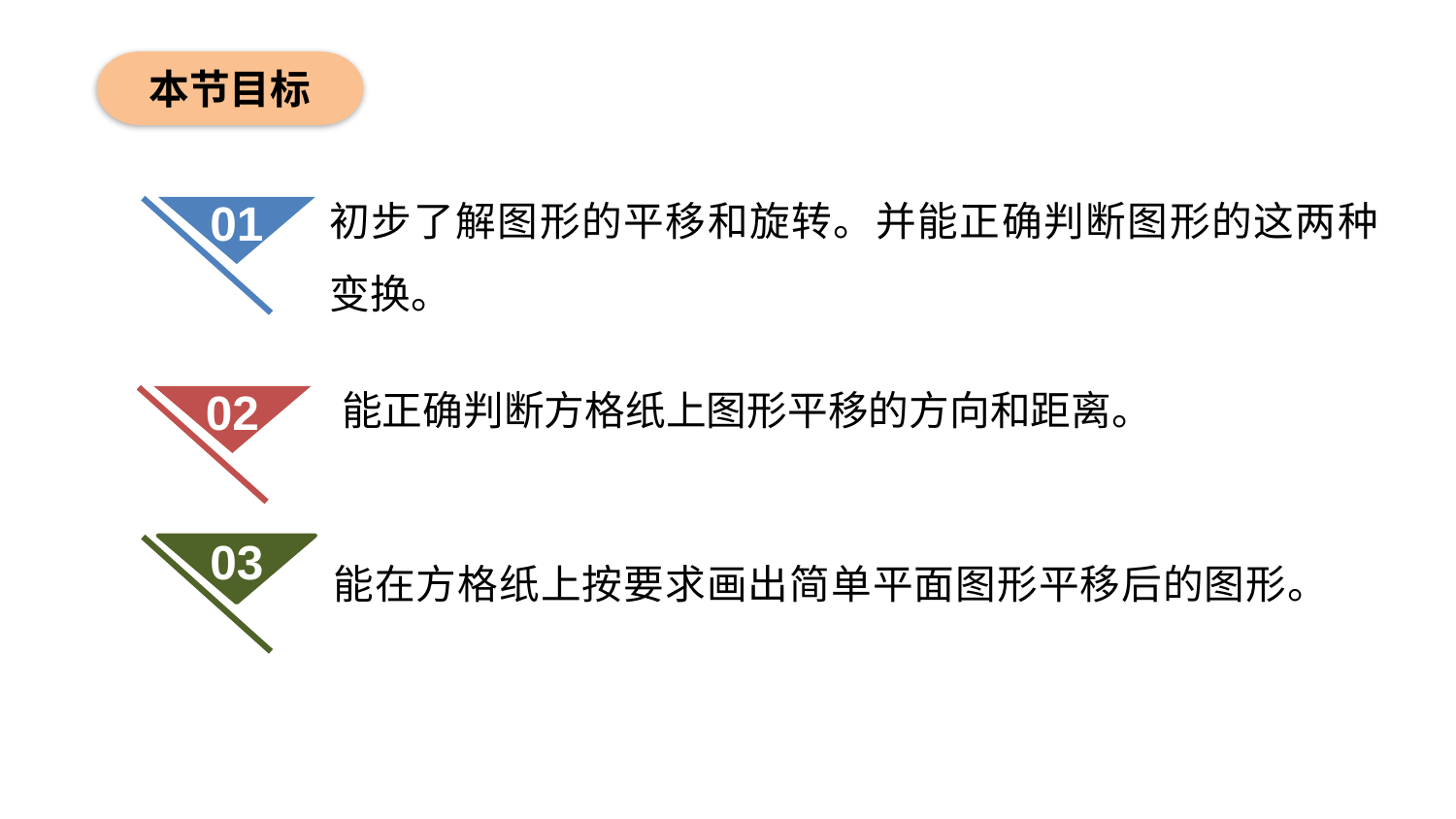

本节目标
初步了解图形的平移和旋转。并能正确判断图形的这两种变换。
01
能正确判断方格纸上图形平移的方向和距离。
02
03
能在方格纸上按要求画出简单平面图形平移后的图形。